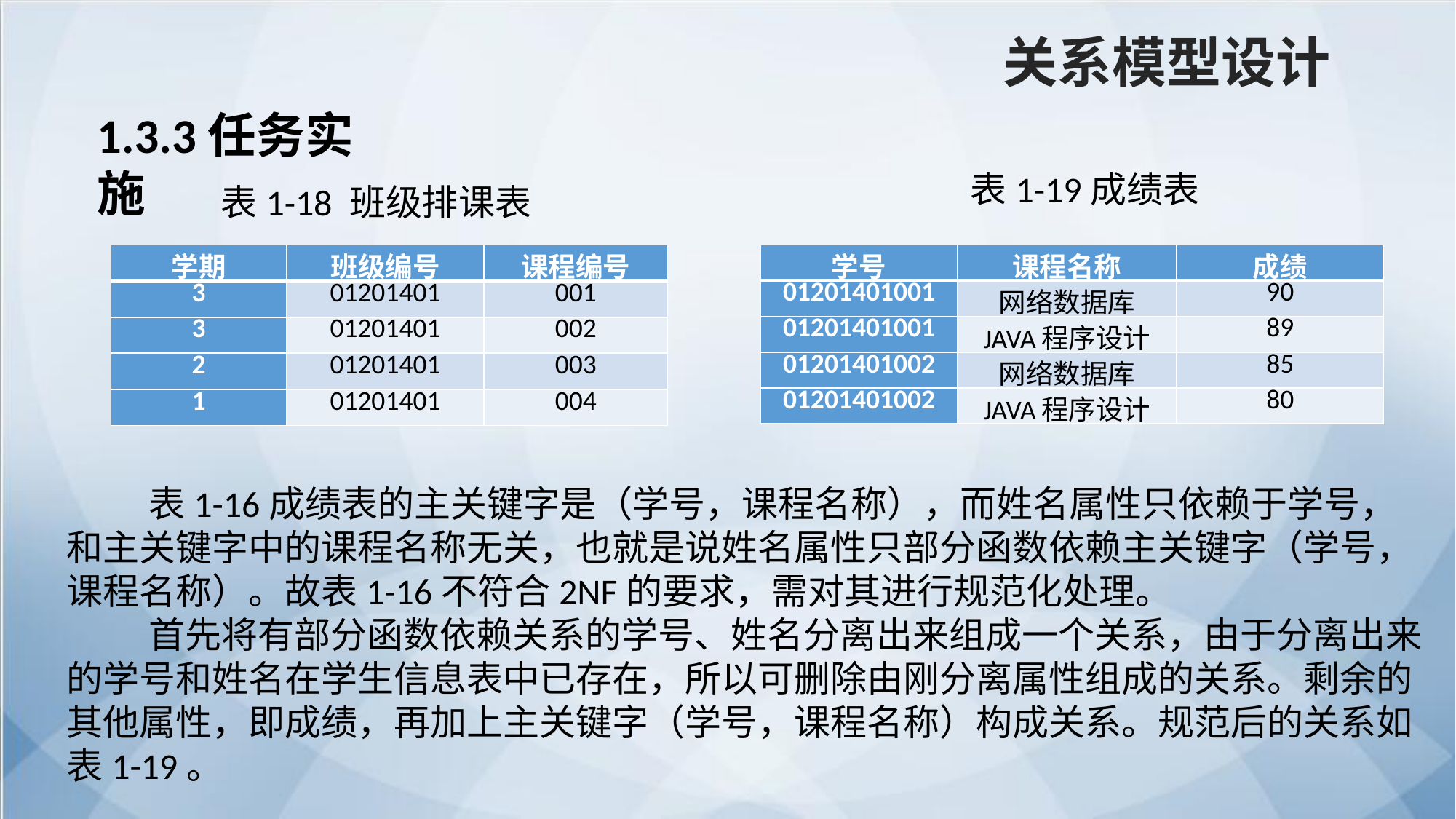

关系模型设计
1.3.3任务实施
表1-19成绩表
表1-18 班级排课表
| 学期 | 班级编号 | 课程编号 |
| --- | --- | --- |
| 3 | 01201401 | 001 |
| 3 | 01201401 | 002 |
| 2 | 01201401 | 003 |
| 1 | 01201401 | 004 |
| 学号 | 课程名称 | 成绩 |
| --- | --- | --- |
| 01201401001 | 网络数据库 | 90 |
| 01201401001 | JAVA程序设计 | 89 |
| 01201401002 | 网络数据库 | 85 |
| 01201401002 | JAVA程序设计 | 80 |
         表1-16成绩表的主关键字是（学号，课程名称），而姓名属性只依赖于学号，和主关键字中的课程名称无关，也就是说姓名属性只部分函数依赖主关键字（学号，课程名称）。故表1-16不符合2NF的要求，需对其进行规范化处理。
         首先将有部分函数依赖关系的学号、姓名分离出来组成一个关系，由于分离出来的学号和姓名在学生信息表中已存在，所以可删除由刚分离属性组成的关系。剩余的其他属性，即成绩，再加上主关键字（学号，课程名称）构成关系。规范后的关系如表1-19。